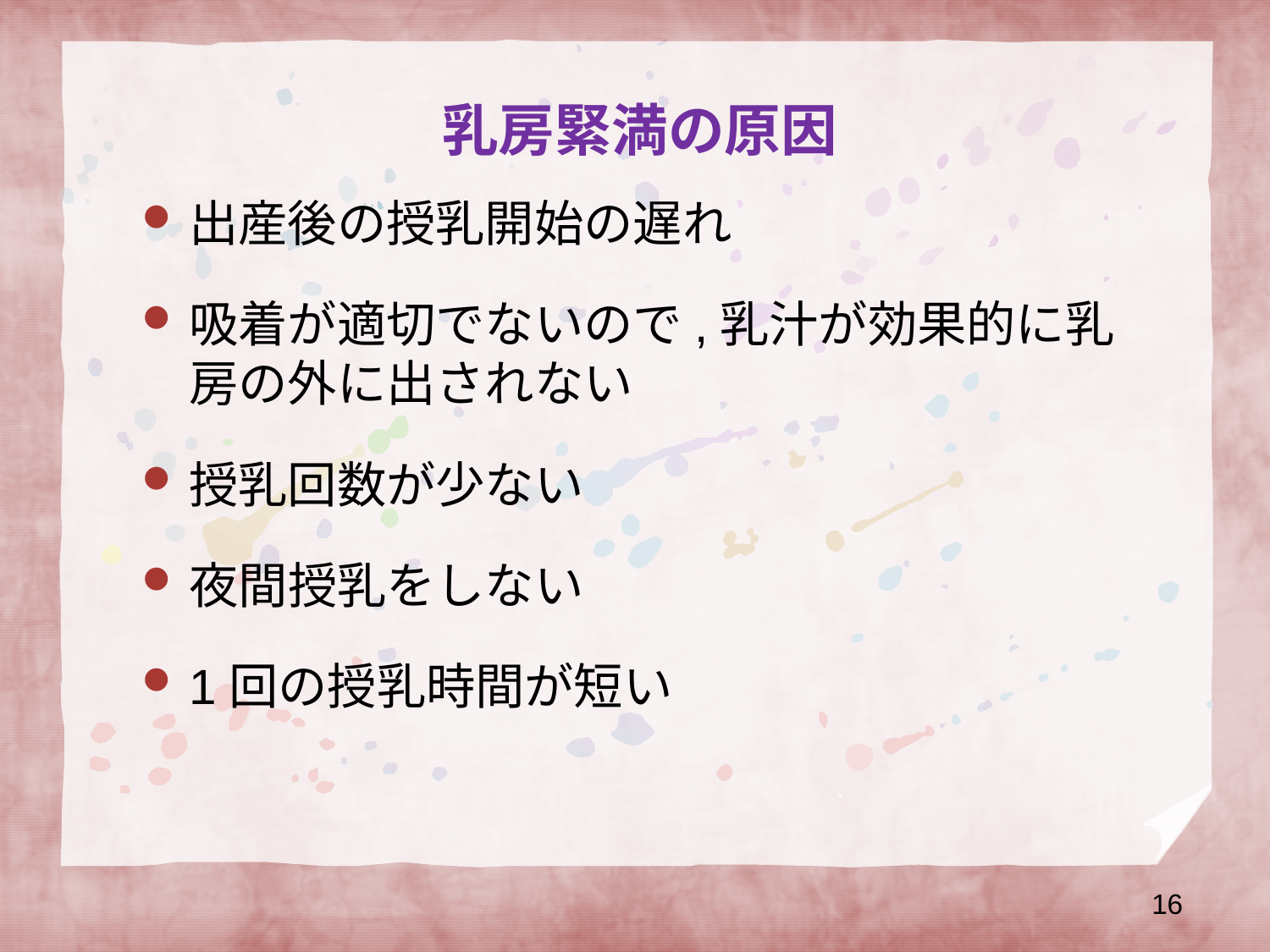

# 乳房緊満の原因
出産後の授乳開始の遅れ
吸着が適切でないので,乳汁が効果的に乳房の外に出されない
授乳回数が少ない
夜間授乳をしない
1回の授乳時間が短い
16